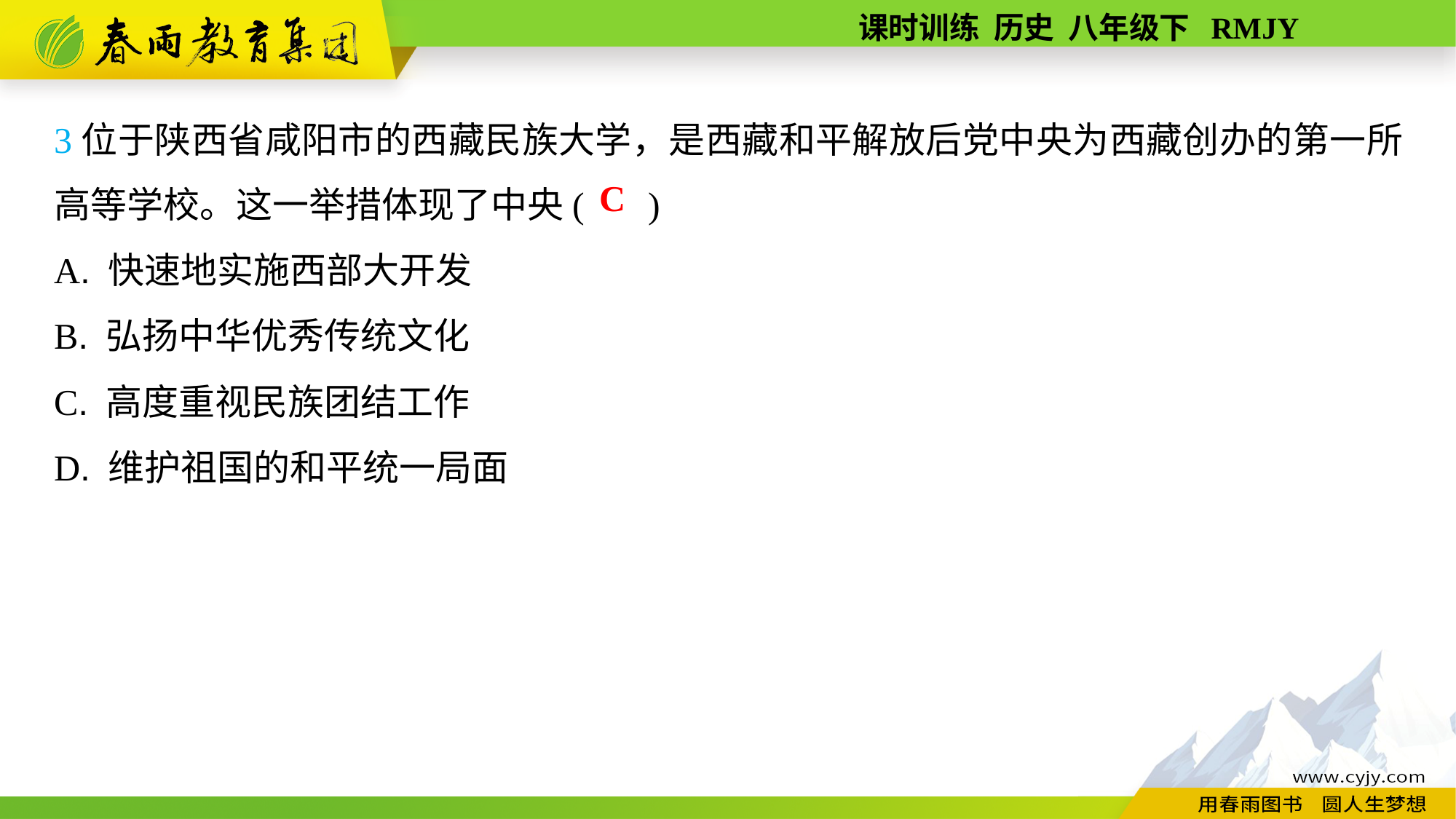

3位于陕西省咸阳市的西藏民族大学，是西藏和平解放后党中央为西藏创办的第一所高等学校。这一举措体现了中央(       )
A. 快速地实施西部大开发
B. 弘扬中华优秀传统文化
C. 高度重视民族团结工作
D. 维护祖国的和平统一局面
C